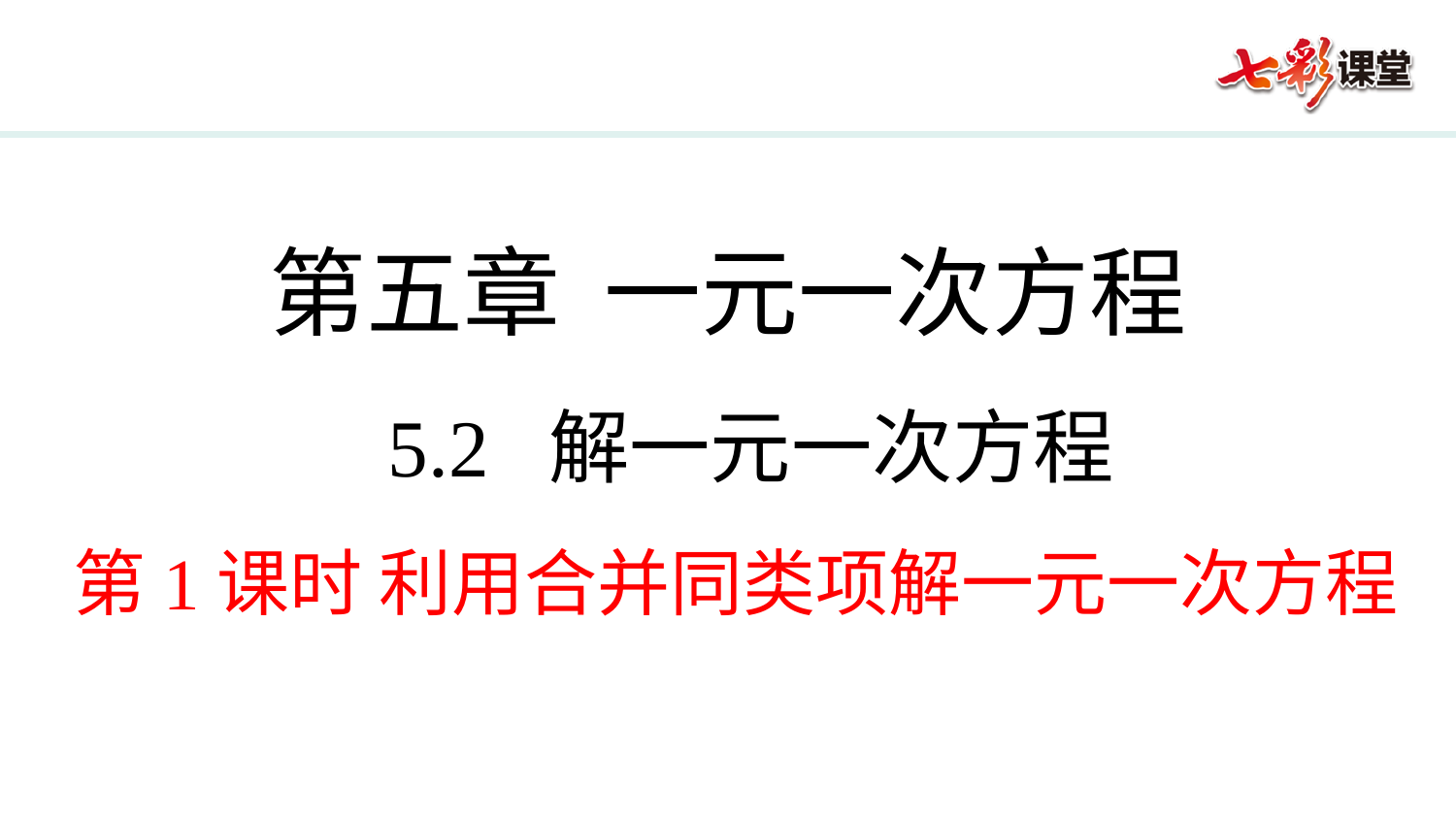

第五章  一元一次方程
   5.2  解一元一次方程
第1课时 利用合并同类项解一元一次方程